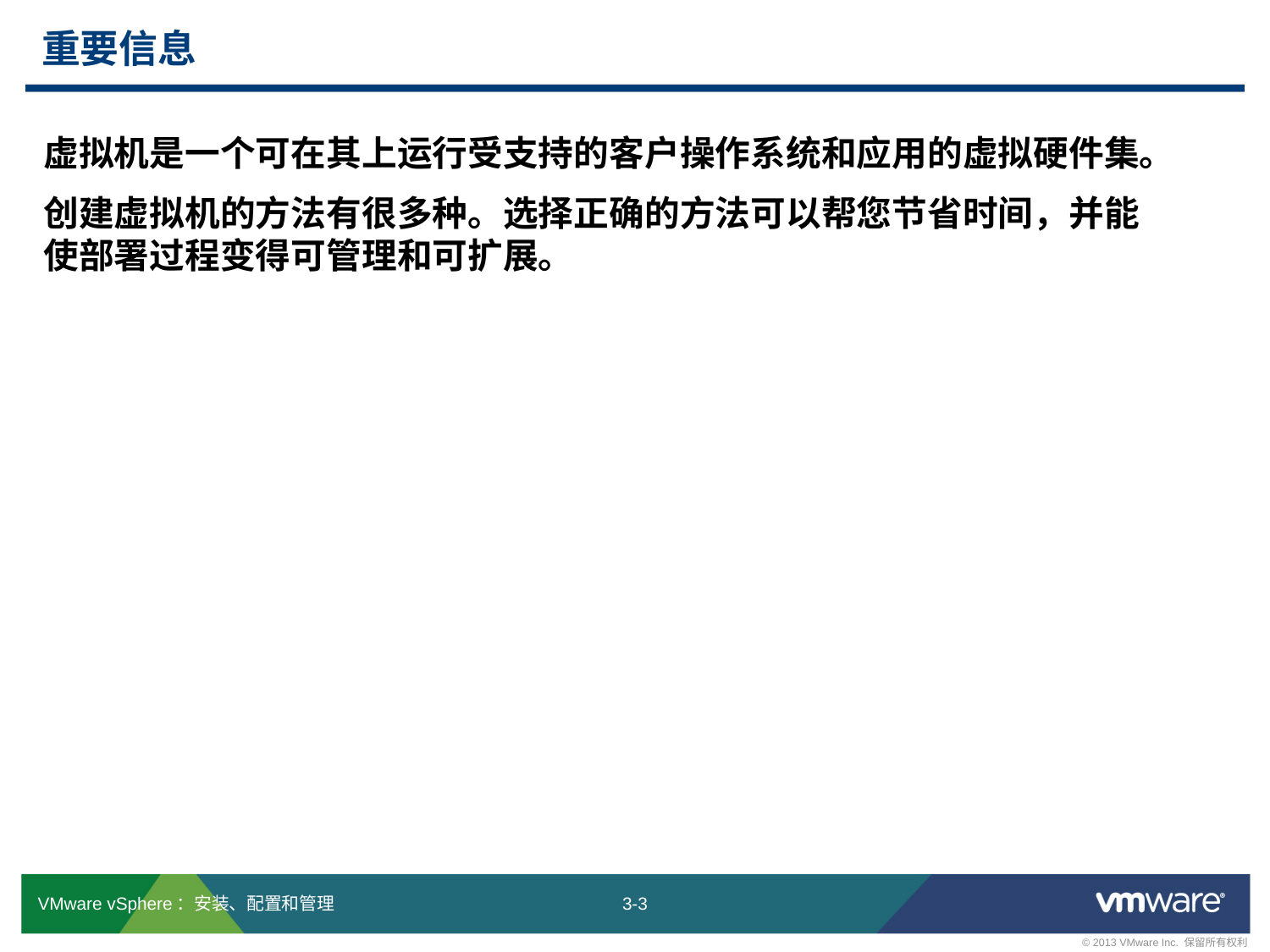

# 重要信息
虚拟机是一个可在其上运行受支持的客户操作系统和应用的虚拟硬件集。
创建虚拟机的方法有很多种。选择正确的方法可以帮您节省时间，并能
使部署过程变得可管理和可扩展。